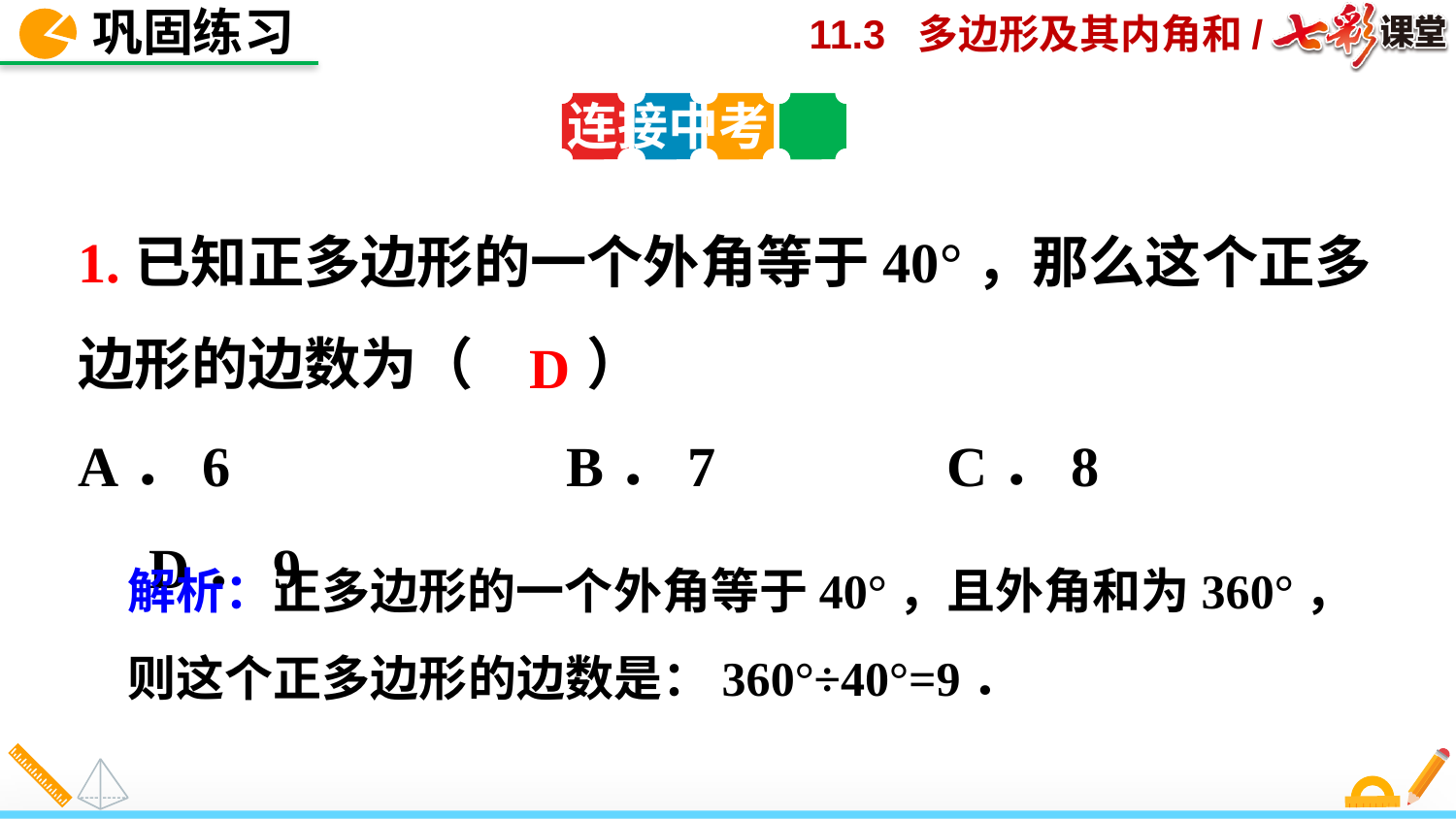

巩固练习

连接中考

1.已知正多边形的一个外角等于40°，那么这个正多边形的边数为（　　）
A．6	              B．7	          C．8	                 D．9
D
解析：正多边形的一个外角等于40°，且外角和为360°，则这个正多边形的边数是：360°÷40°=9．